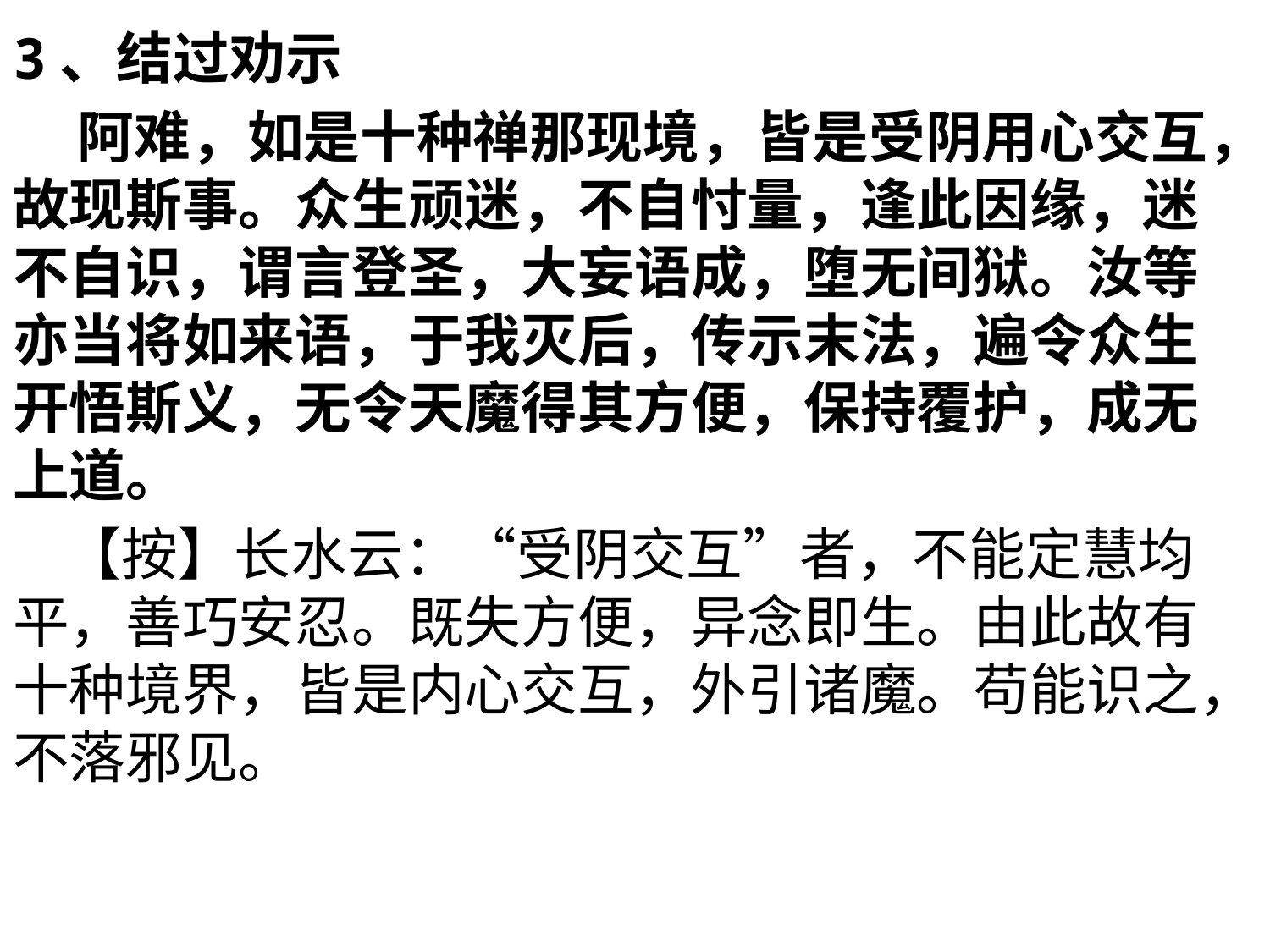

3、结过劝示
    阿难，如是十种禅那现境，皆是受阴用心交互，故现斯事。众生顽迷，不自忖量，逢此因缘，迷不自识，谓言登圣，大妄语成，堕无间狱。汝等亦当将如来语，于我灭后，传示末法，遍令众生开悟斯义，无令天魔得其方便，保持覆护，成无上道。
   【按】长水云：“受阴交互”者，不能定慧均平，善巧安忍。既失方便，异念即生。由此故有十种境界，皆是内心交互，外引诸魔。苟能识之，不落邪见。